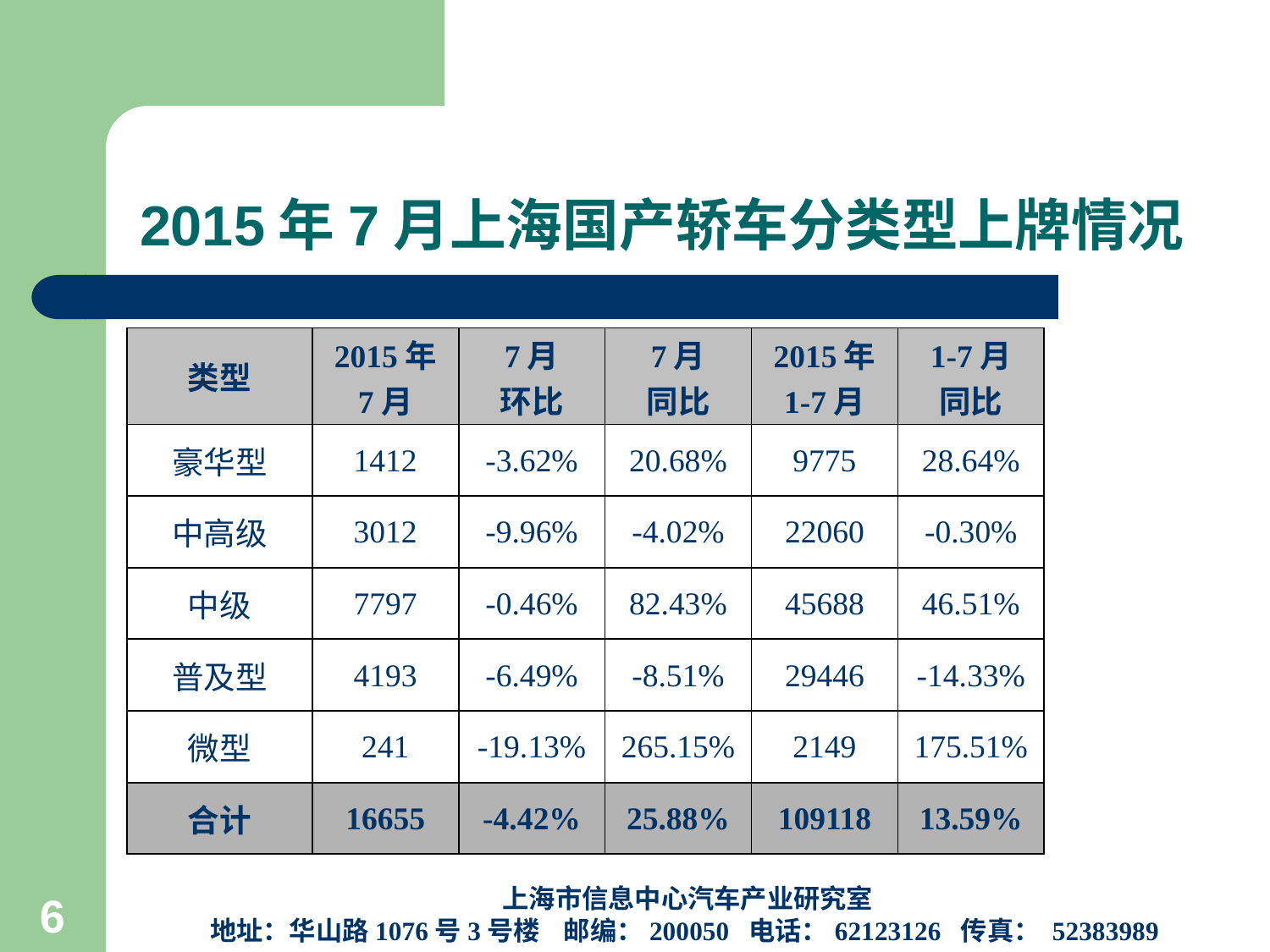

# 2015年7月上海国产轿车分类型上牌情况
| 类型 | 2015年 7月 | 7月 环比 | 7月 同比 | 2015年 1-7月 | 1-7月 同比 |
| --- | --- | --- | --- | --- | --- |
| 豪华型 | 1412 | -3.62% | 20.68% | 9775 | 28.64% |
| 中高级 | 3012 | -9.96% | -4.02% | 22060 | -0.30% |
| 中级 | 7797 | -0.46% | 82.43% | 45688 | 46.51% |
| 普及型 | 4193 | -6.49% | -8.51% | 29446 | -14.33% |
| 微型 | 241 | -19.13% | 265.15% | 2149 | 175.51% |
| 合计 | 16655 | -4.42% | 25.88% | 109118 | 13.59% |
上海市信息中心汽车产业研究室
地址：华山路1076号3号楼    邮编：200050  电话：62123126  传真： 52383989
6